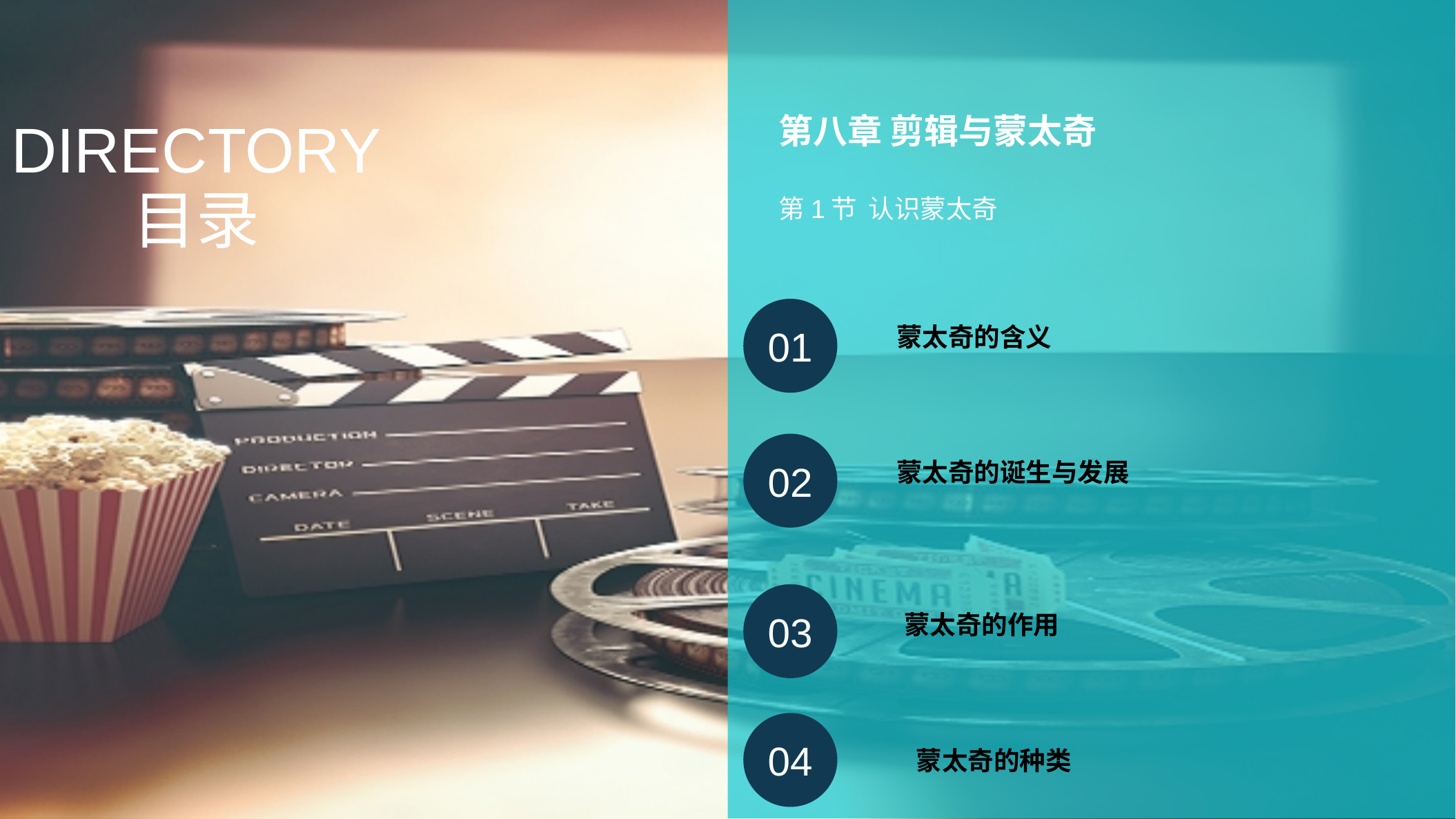

DIRECTORY
第八章 剪辑与蒙太奇

第1节  认识蒙太奇
目录
01
蒙太奇的含义
02
蒙太奇的诞生与发展
03
蒙太奇的作用
04
蒙太奇的种类